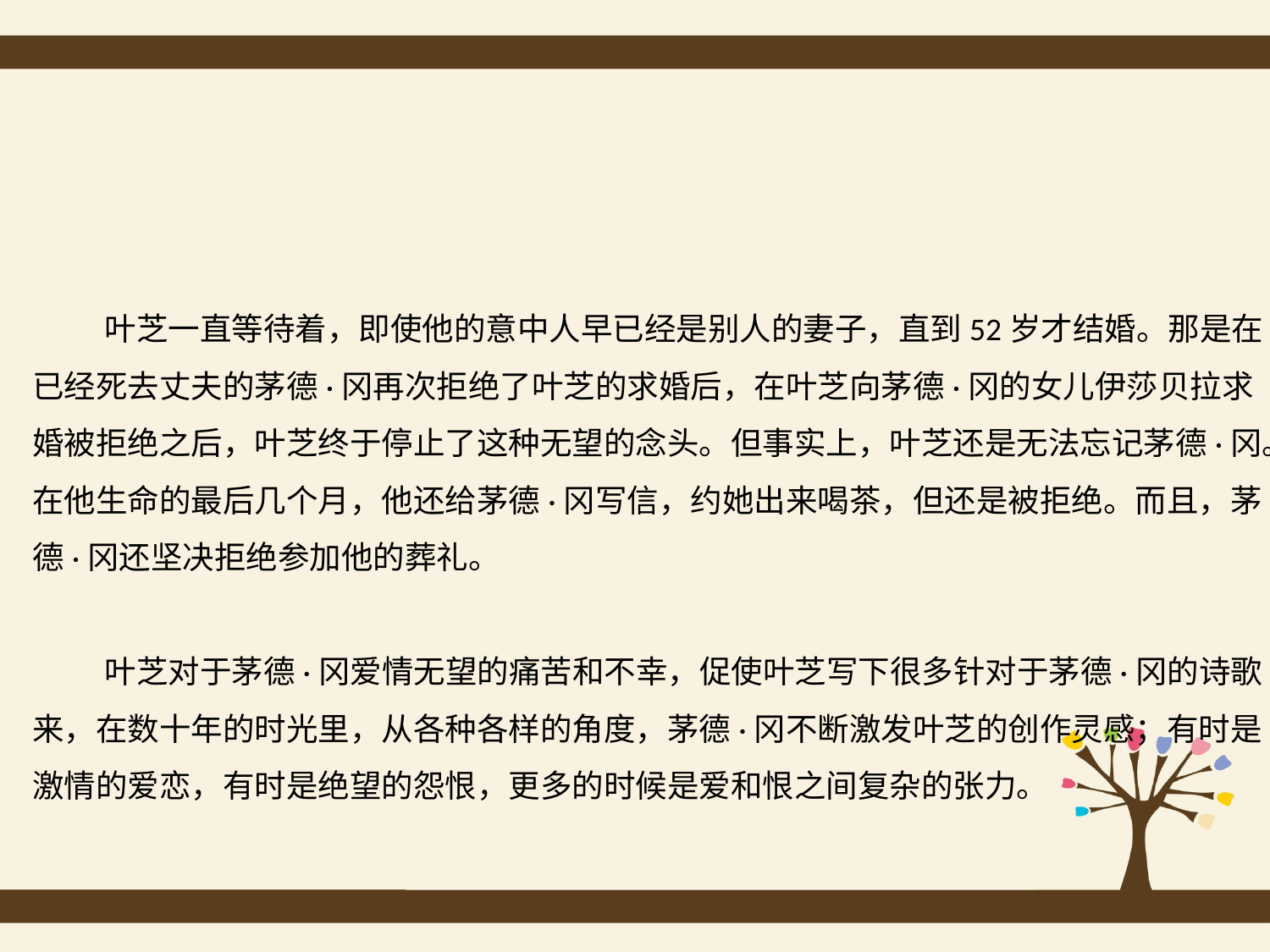

叶芝一直等待着，即使他的意中人早已经是别人的妻子，直到52岁才结婚。那是在已经死去丈夫的茅德·冈再次拒绝了叶芝的求婚后，在叶芝向茅德·冈的女儿伊莎贝拉求婚被拒绝之后，叶芝终于停止了这种无望的念头。但事实上，叶芝还是无法忘记茅德·冈。在他生命的最后几个月，他还给茅德·冈写信，约她出来喝茶，但还是被拒绝。而且，茅德·冈还坚决拒绝参加他的葬礼。

         叶芝对于茅德·冈爱情无望的痛苦和不幸，促使叶芝写下很多针对于茅德·冈的诗歌来，在数十年的时光里，从各种各样的角度，茅德·冈不断激发叶芝的创作灵感；有时是激情的爱恋，有时是绝望的怨恨，更多的时候是爱和恨之间复杂的张力。